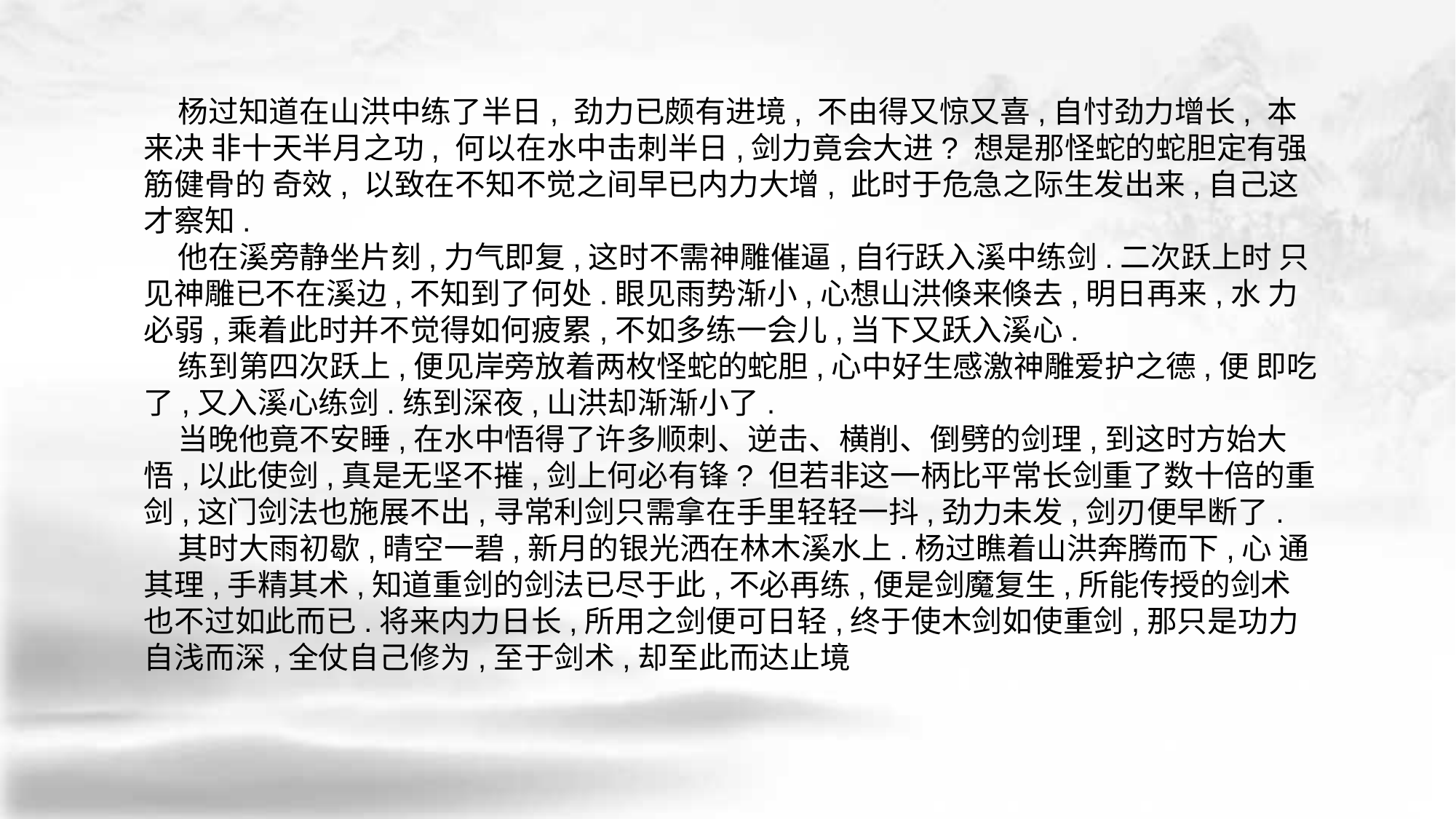

杨过知道在山洪中练了半日, 劲力已颇有进境, 不由得又惊又喜,自忖劲力增长, 本来决 非十天半月之功, 何以在水中击刺半日,剑力竟会大进? 想是那怪蛇的蛇胆定有强筋健骨的 奇效, 以致在不知不觉之间早已内力大增, 此时于危急之际生发出来,自己这才察知.
    他在溪旁静坐片刻,力气即复,这时不需神雕催逼,自行跃入溪中练剑.二次跃上时 只见神雕已不在溪边,不知到了何处.眼见雨势渐小,心想山洪倏来倏去,明日再来,水 力必弱,乘着此时并不觉得如何疲累,不如多练一会儿,当下又跃入溪心.
    练到第四次跃上,便见岸旁放着两枚怪蛇的蛇胆,心中好生感激神雕爱护之德,便 即吃了,又入溪心练剑.练到深夜,山洪却渐渐小了.
    当晚他竟不安睡,在水中悟得了许多顺刺、逆击、横削、倒劈的剑理,到这时方始大 悟,以此使剑,真是无坚不摧,剑上何必有锋? 但若非这一柄比平常长剑重了数十倍的重 剑,这门剑法也施展不出,寻常利剑只需拿在手里轻轻一抖,劲力未发,剑刃便早断了.
    其时大雨初歇,晴空一碧,新月的银光洒在林木溪水上.杨过瞧着山洪奔腾而下,心 通其理,手精其术,知道重剑的剑法已尽于此,不必再练,便是剑魔复生,所能传授的剑术 也不过如此而已.将来内力日长,所用之剑便可日轻,终于使木剑如使重剑,那只是功力 自浅而深,全仗自己修为,至于剑术,却至此而达止境